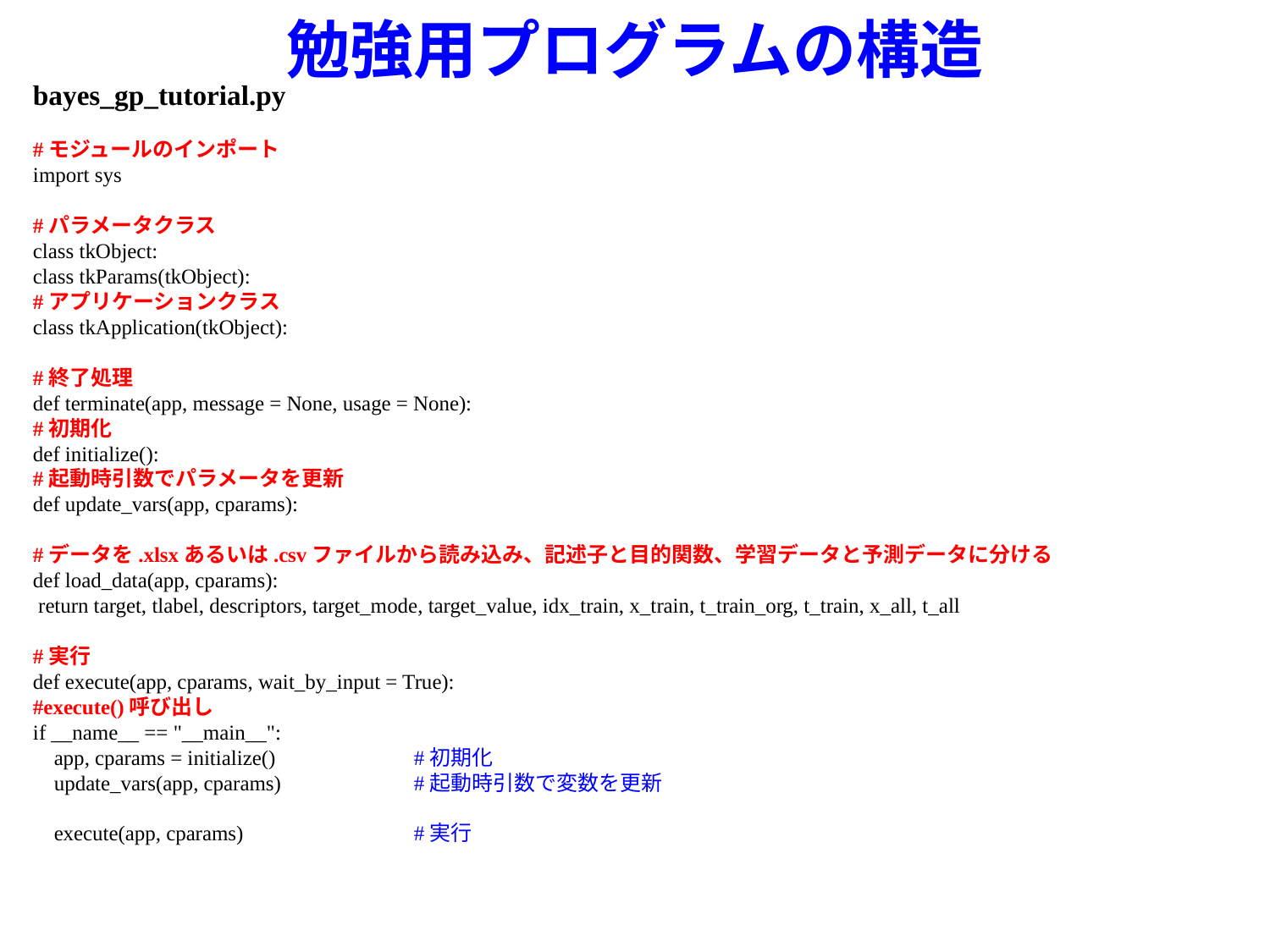

# 勉強用プログラムの構造
bayes_gp_tutorial.py

#モジュールのインポート
import sys

#パラメータクラス
class tkObject:
class tkParams(tkObject):
#アプリケーションクラス
class tkApplication(tkObject):

#終了処理
def terminate(app, message = None, usage = None):
#初期化
def initialize():
#起動時引数でパラメータを更新
def update_vars(app, cparams):

#データを.xlsxあるいは.csvファイルから読み込み、記述子と目的関数、学習データと予測データに分ける
def load_data(app, cparams):
 return target, tlabel, descriptors, target_mode, target_value, idx_train, x_train, t_train_org, t_train, x_all, t_all

#実行
def execute(app, cparams, wait_by_input = True):
#execute()呼び出し
if __name__ == "__main__":
    app, cparams = initialize()		#初期化
    update_vars(app, cparams)		#起動時引数で変数を更新

    execute(app, cparams)		#実行